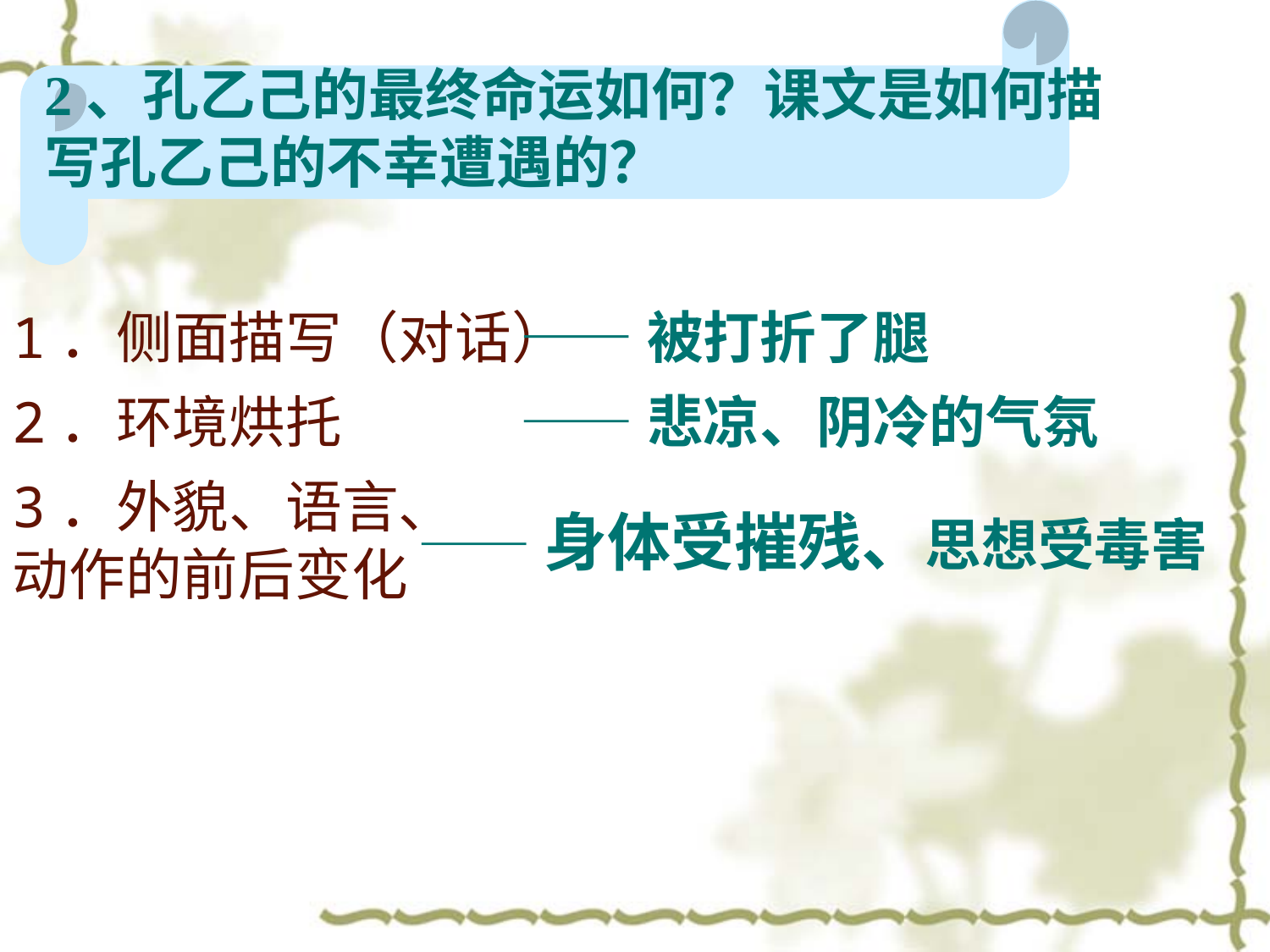

2、孔乙己的最终命运如何？课文是如何描写孔乙己的不幸遭遇的？
1．侧面描写（对话）
——被打折了腿
2．环境烘托
——悲凉、阴冷的气氛
3．外貌、语言、动作的前后变化
——身体受摧残、思想受毒害